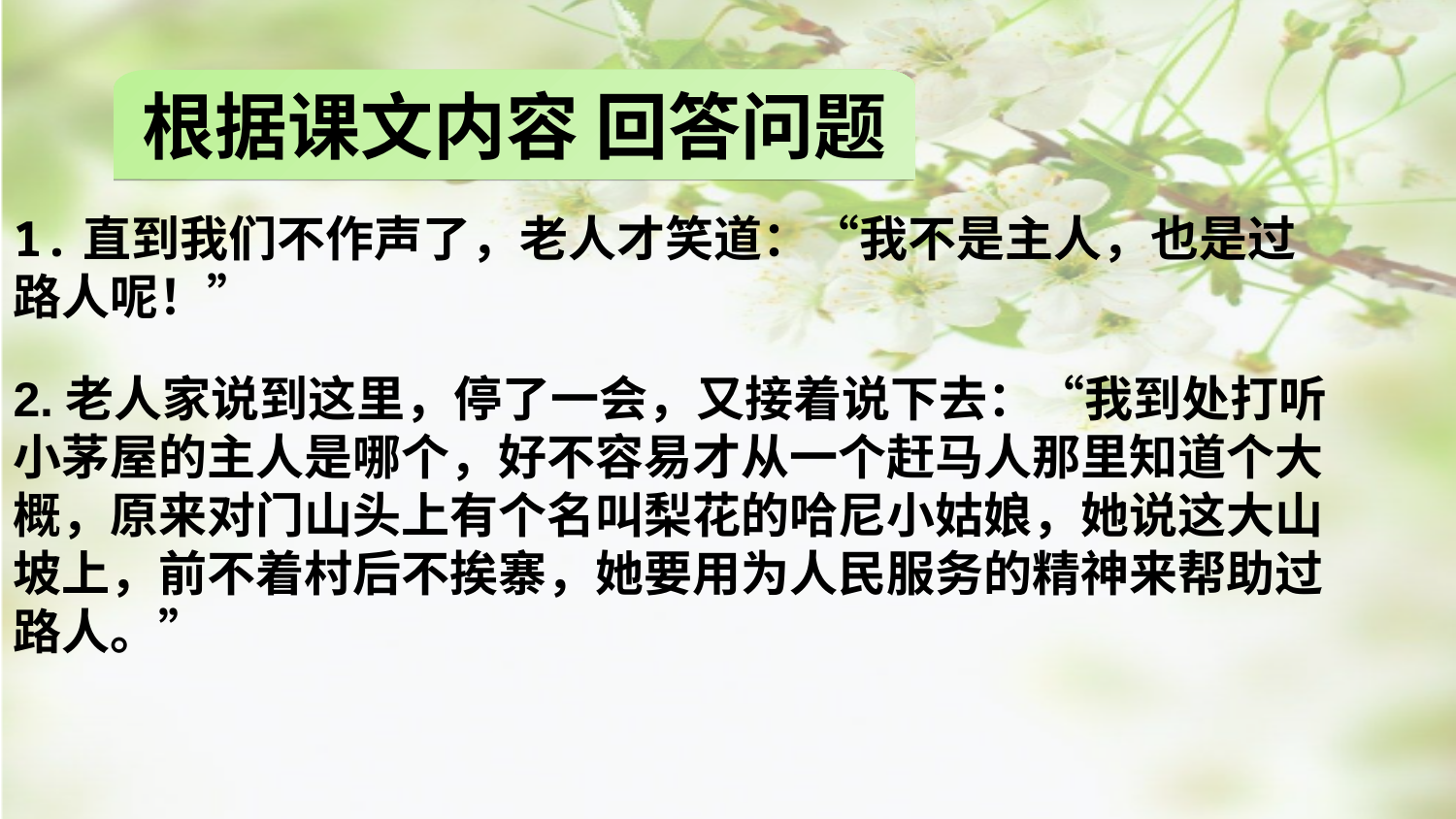

根据课文内容 回答问题
1.直到我们不作声了，老人才笑道：“我不是主人，也是过路人呢！”
2.老人家说到这里，停了一会，又接着说下去：“我到处打听小茅屋的主人是哪个，好不容易才从一个赶马人那里知道个大概，原来对门山头上有个名叫梨花的哈尼小姑娘，她说这大山坡上，前不着村后不挨寨，她要用为人民服务的精神来帮助过路人。”